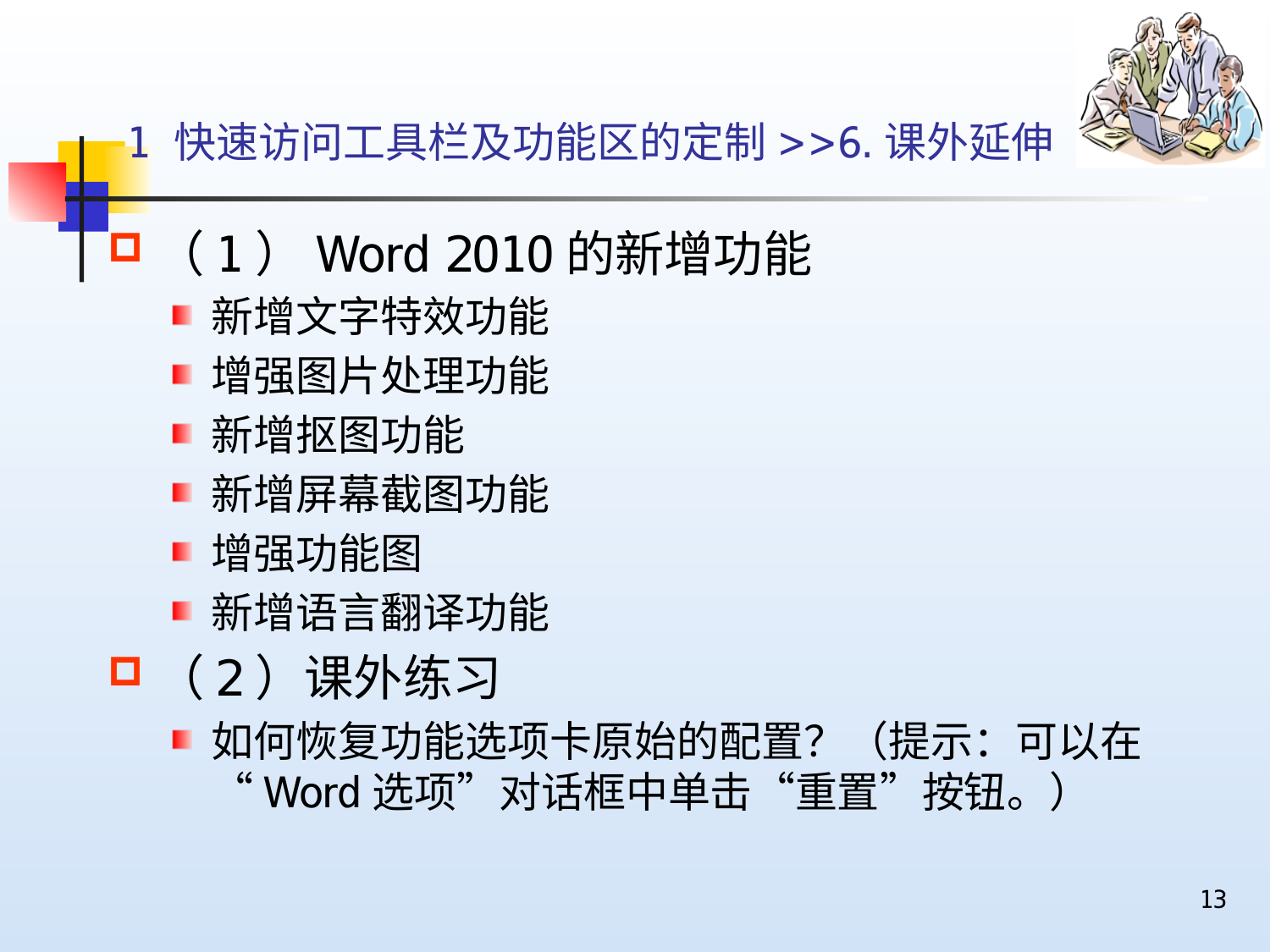

# 1 快速访问工具栏及功能区的定制>>6.课外延伸
（1）Word 2010的新增功能
新增文字特效功能
增强图片处理功能
新增抠图功能
新增屏幕截图功能
增强功能图
新增语言翻译功能
（2）课外练习
如何恢复功能选项卡原始的配置？（提示：可以在“Word选项”对话框中单击“重置”按钮。）
13